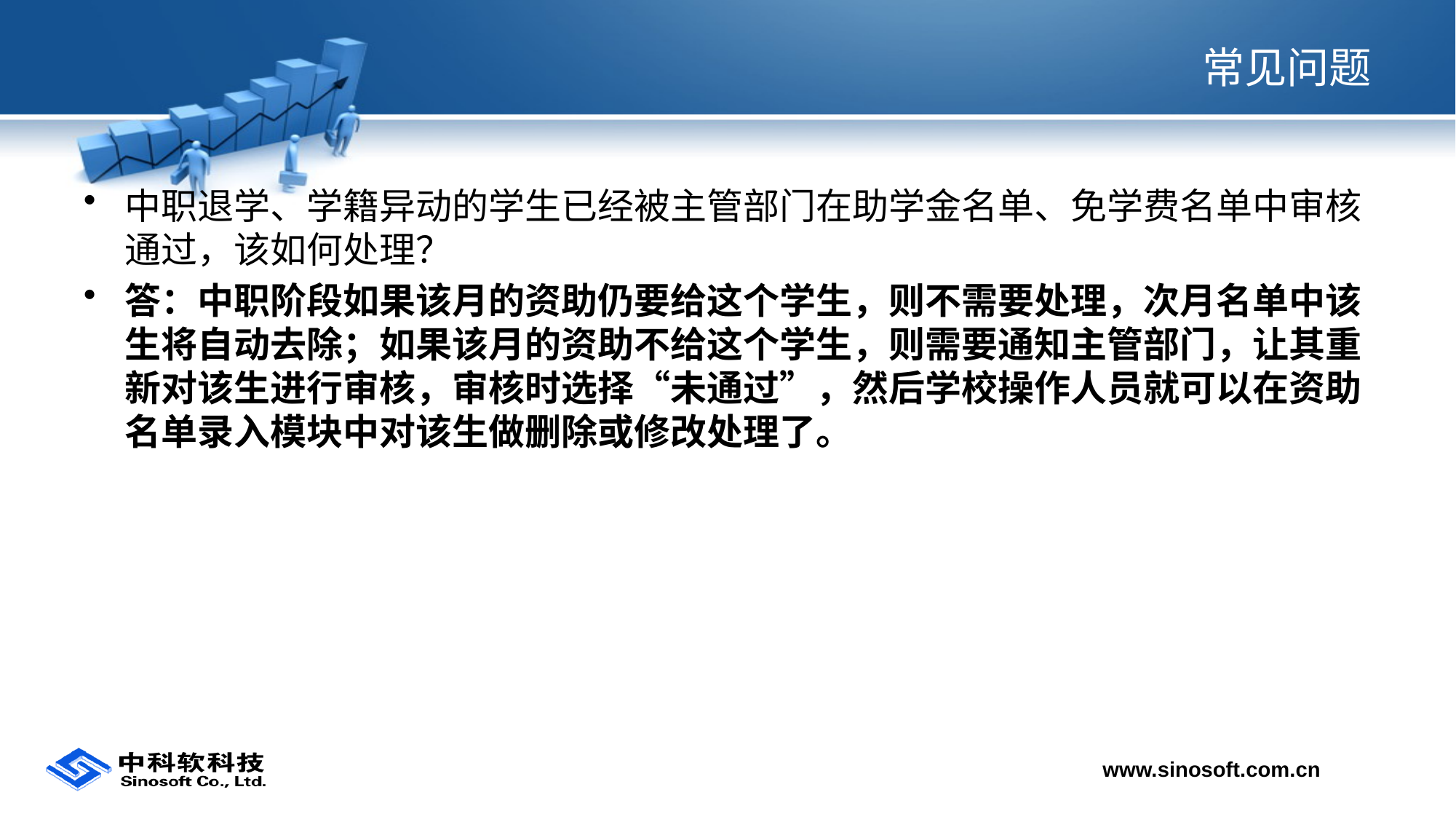

# 常见问题
中职退学、学籍异动的学生已经被主管部门在助学金名单、免学费名单中审核通过，该如何处理？
答：中职阶段如果该月的资助仍要给这个学生，则不需要处理，次月名单中该生将自动去除；如果该月的资助不给这个学生，则需要通知主管部门，让其重新对该生进行审核，审核时选择“未通过”，然后学校操作人员就可以在资助名单录入模块中对该生做删除或修改处理了。